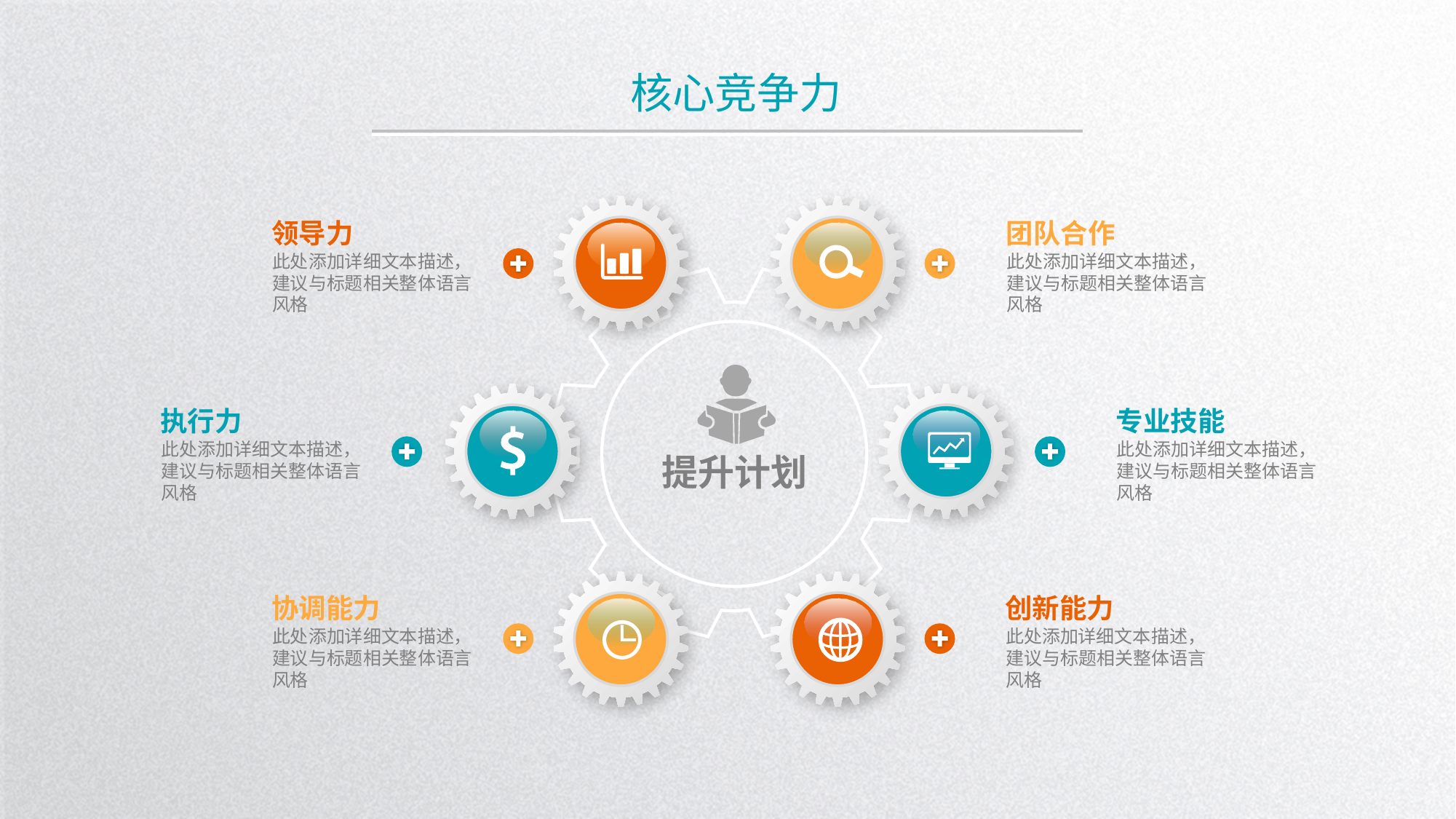

核心竞争力

领导力
此处添加详细文本描述，建议与标题相关整体语言风格
团队合作
此处添加详细文本描述，建议与标题相关整体语言风格

提升计划

执行力
此处添加详细文本描述，建议与标题相关整体语言风格
专业技能
此处添加详细文本描述，建议与标题相关整体语言风格

协调能力
此处添加详细文本描述，建议与标题相关整体语言风格
创新能力
此处添加详细文本描述，建议与标题相关整体语言风格